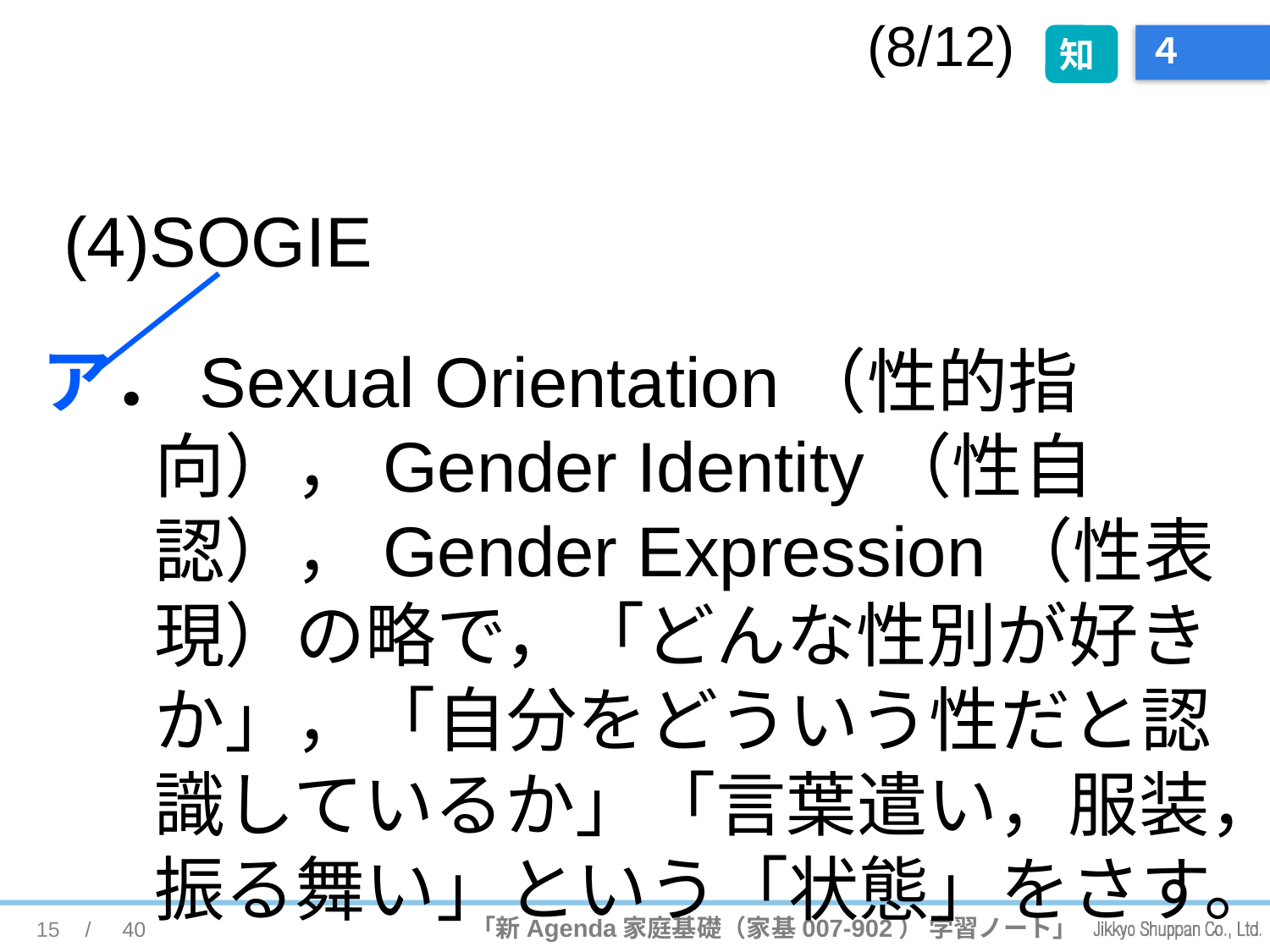

(8/12)
知
# ４
(4)SOGIE
ア．Sexual Orientation（性的指向），Gender Identity（性自認），Gender Expression（性表現）の略で，「どんな性別が好きか」，「自分をどういう性だと認識しているか」「言葉遣い，服装，振る舞い」という「状態」をさす。
15